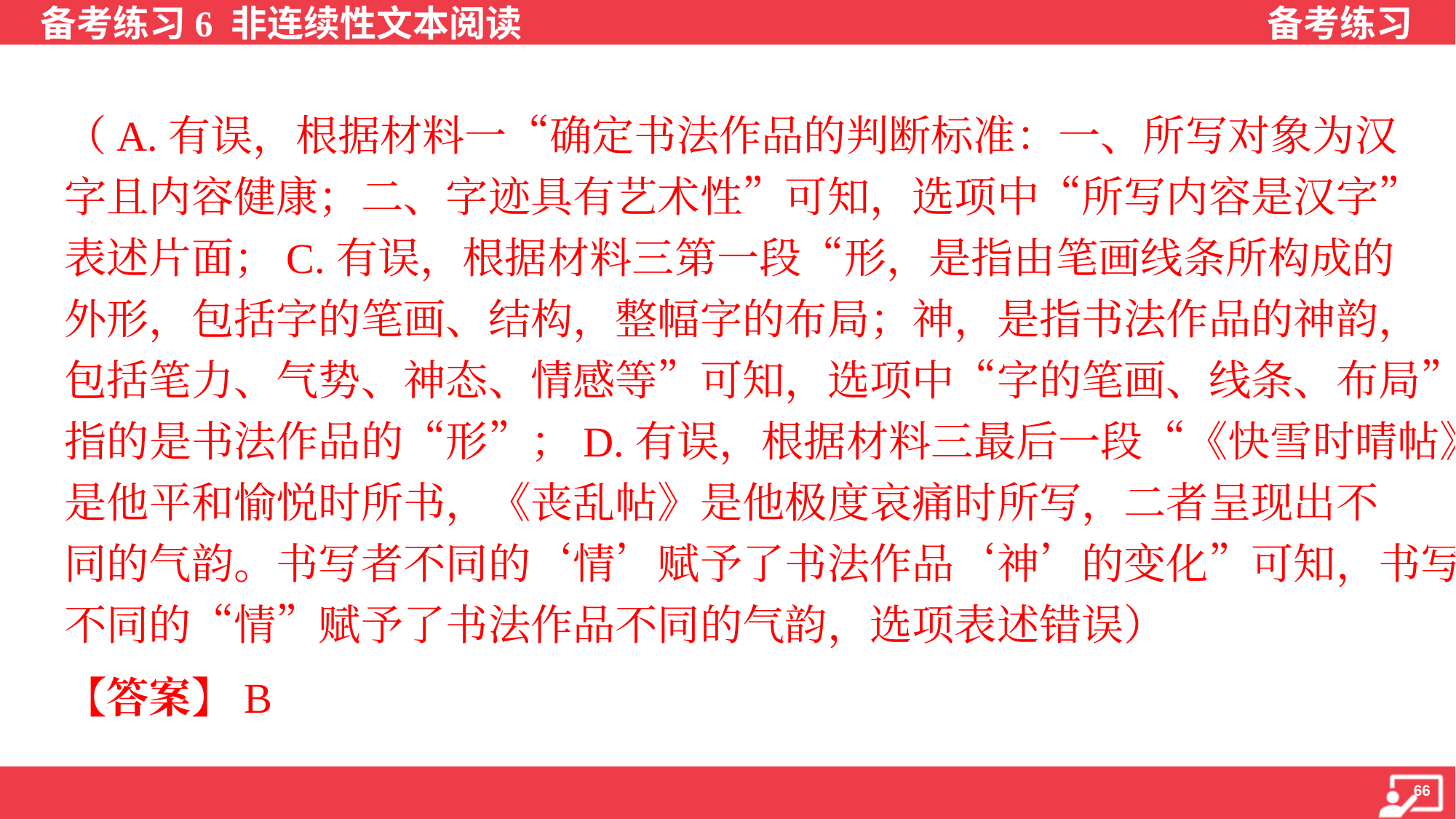

（A.有误，根据材料一“确定书法作品的判断标准：一、所写对象为汉
字且内容健康；二、字迹具有艺术性”可知，选项中“所写内容是汉字”
表述片面；C.有误，根据材料三第一段“形，是指由笔画线条所构成的
外形，包括字的笔画、结构，整幅字的布局；神，是指书法作品的神韵，
包括笔力、气势、神态、情感等”可知，选项中“字的笔画、线条、布局”
指的是书法作品的“形”；D.有误，根据材料三最后一段“《快雪时晴帖》
是他平和愉悦时所书，《丧乱帖》是他极度哀痛时所写，二者呈现出不
同的气韵。书写者不同的‘情’赋予了书法作品‘神’的变化”可知，书写者
不同的“情”赋予了书法作品不同的气韵，选项表述错误）
【答案】B